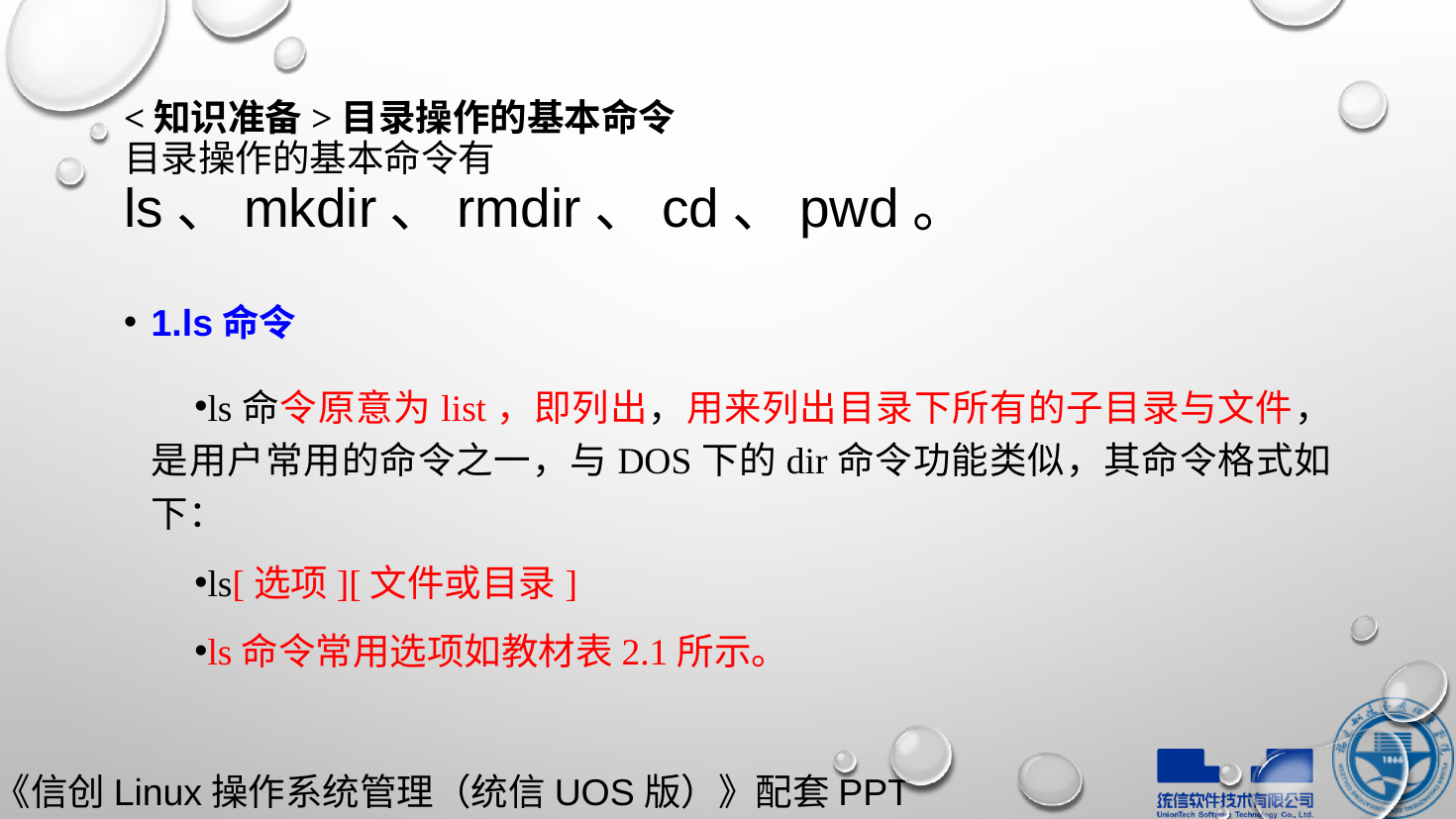

# <知识准备>目录操作的基本命令 目录操作的基本命令有ls、mkdir、rmdir、cd、pwd。
1.ls命令
ls命令原意为list，即列出，用来列出目录下所有的子目录与文件，是用户常用的命令之一，与DOS下的dir命令功能类似，其命令格式如下：
ls[选项][文件或目录]
ls命令常用选项如教材表2.1所示。